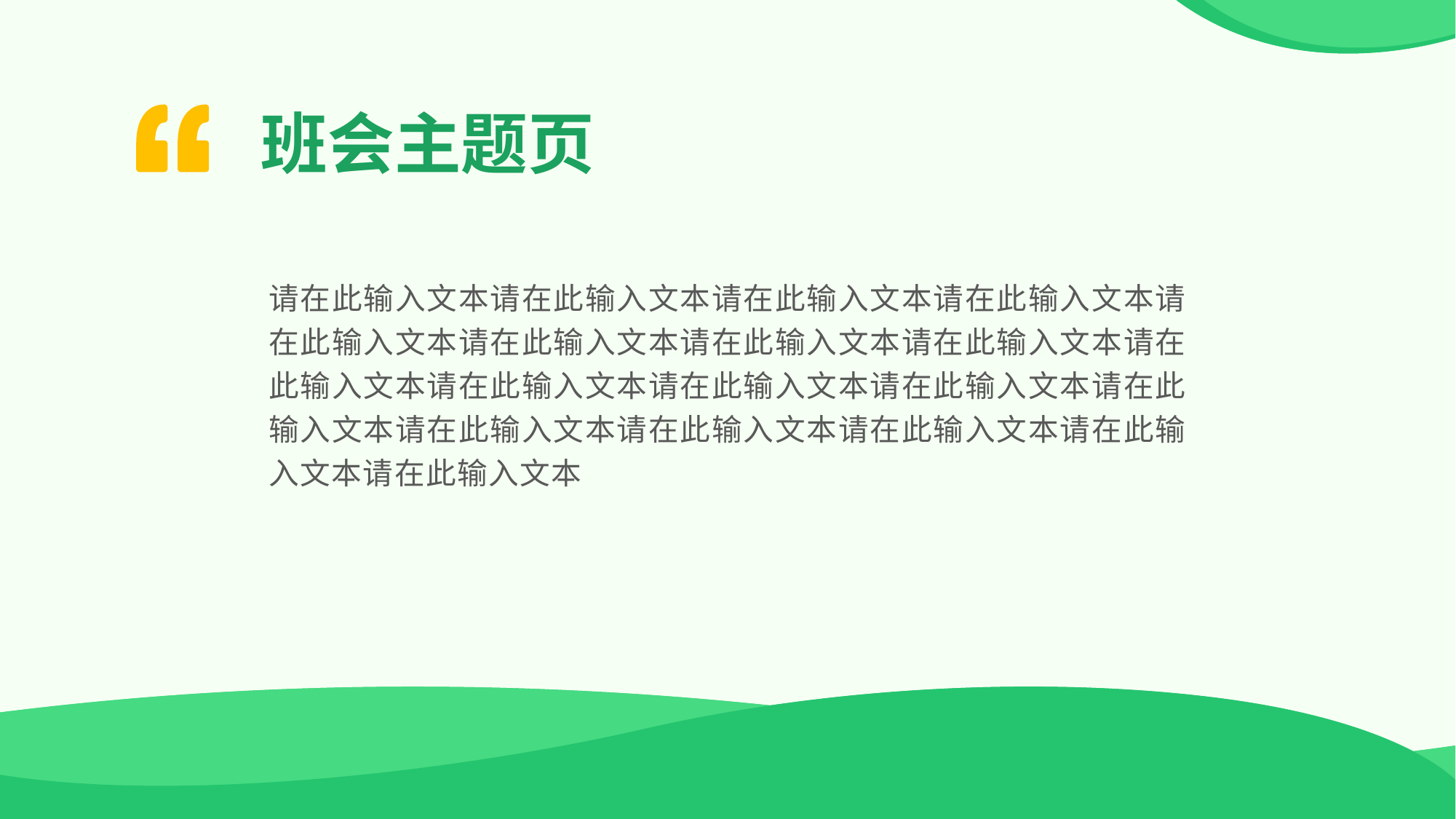

班会主题页

请在此输入文本请在此输入文本请在此输入文本请在此输入文本请在此输入文本请在此输入文本请在此输入文本请在此输入文本请在此输入文本请在此输入文本请在此输入文本请在此输入文本请在此输入文本请在此输入文本请在此输入文本请在此输入文本请在此输入文本请在此输入文本